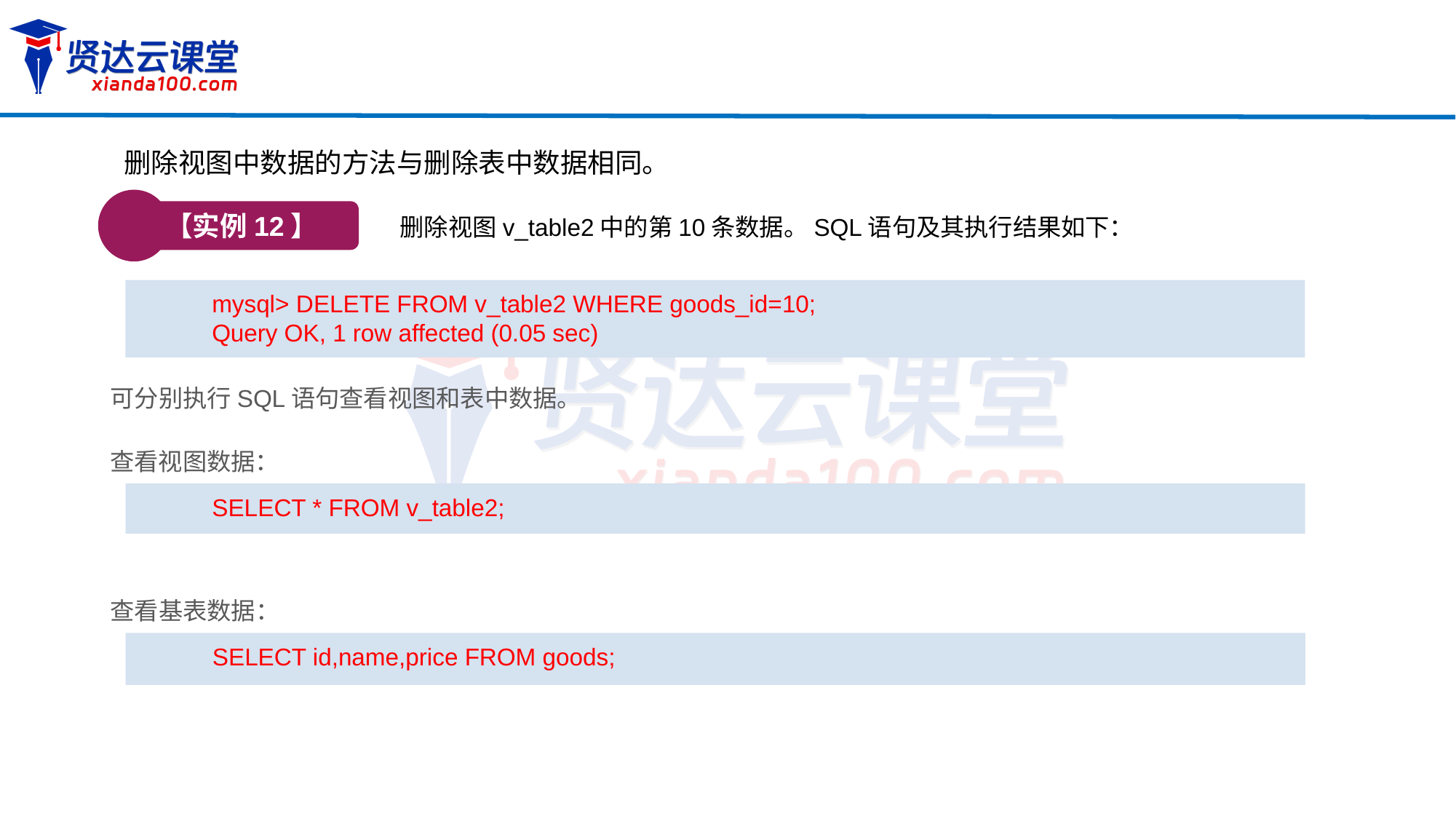

删除视图中数据的方法与删除表中数据相同。

【实例12】
删除视图v_table2中的第10条数据。SQL语句及其执行结果如下：

mysql> DELETE FROM v_table2 WHERE goods_id=10;
Query OK, 1 row affected (0.05 sec)
可分别执行SQL语句查看视图和表中数据。
查看视图数据：

SELECT * FROM v_table2;
查看基表数据：

SELECT id,name,price FROM goods;